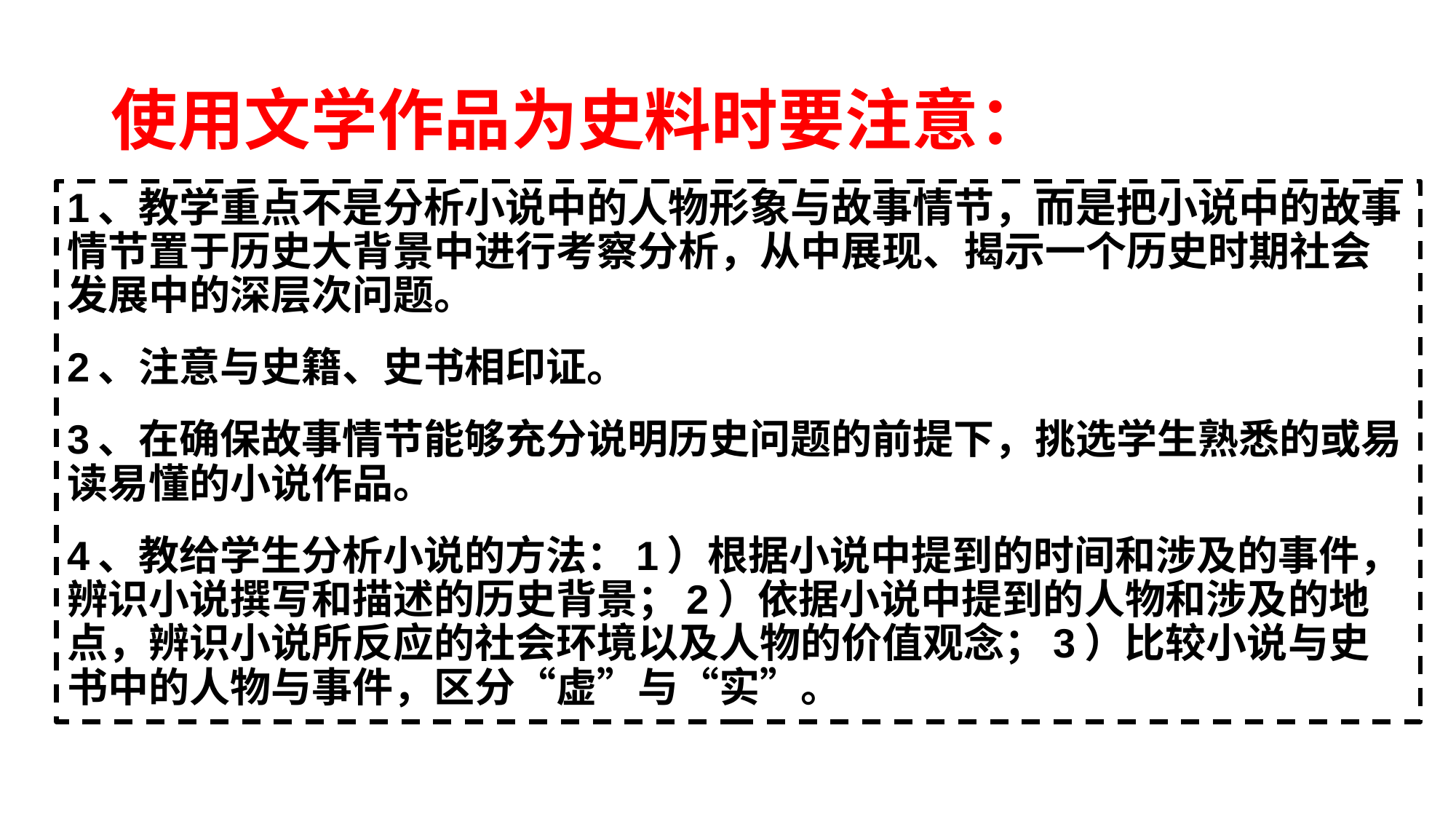

# 使用文学作品为史料时要注意：
1、教学重点不是分析小说中的人物形象与故事情节，而是把小说中的故事情节置于历史大背景中进行考察分析，从中展现、揭示一个历史时期社会发展中的深层次问题。
2、注意与史籍、史书相印证。
3、在确保故事情节能够充分说明历史问题的前提下，挑选学生熟悉的或易读易懂的小说作品。
4、教给学生分析小说的方法：1）根据小说中提到的时间和涉及的事件，辨识小说撰写和描述的历史背景；2）依据小说中提到的人物和涉及的地点，辨识小说所反应的社会环境以及人物的价值观念；3）比较小说与史书中的人物与事件，区分“虚”与“实”。